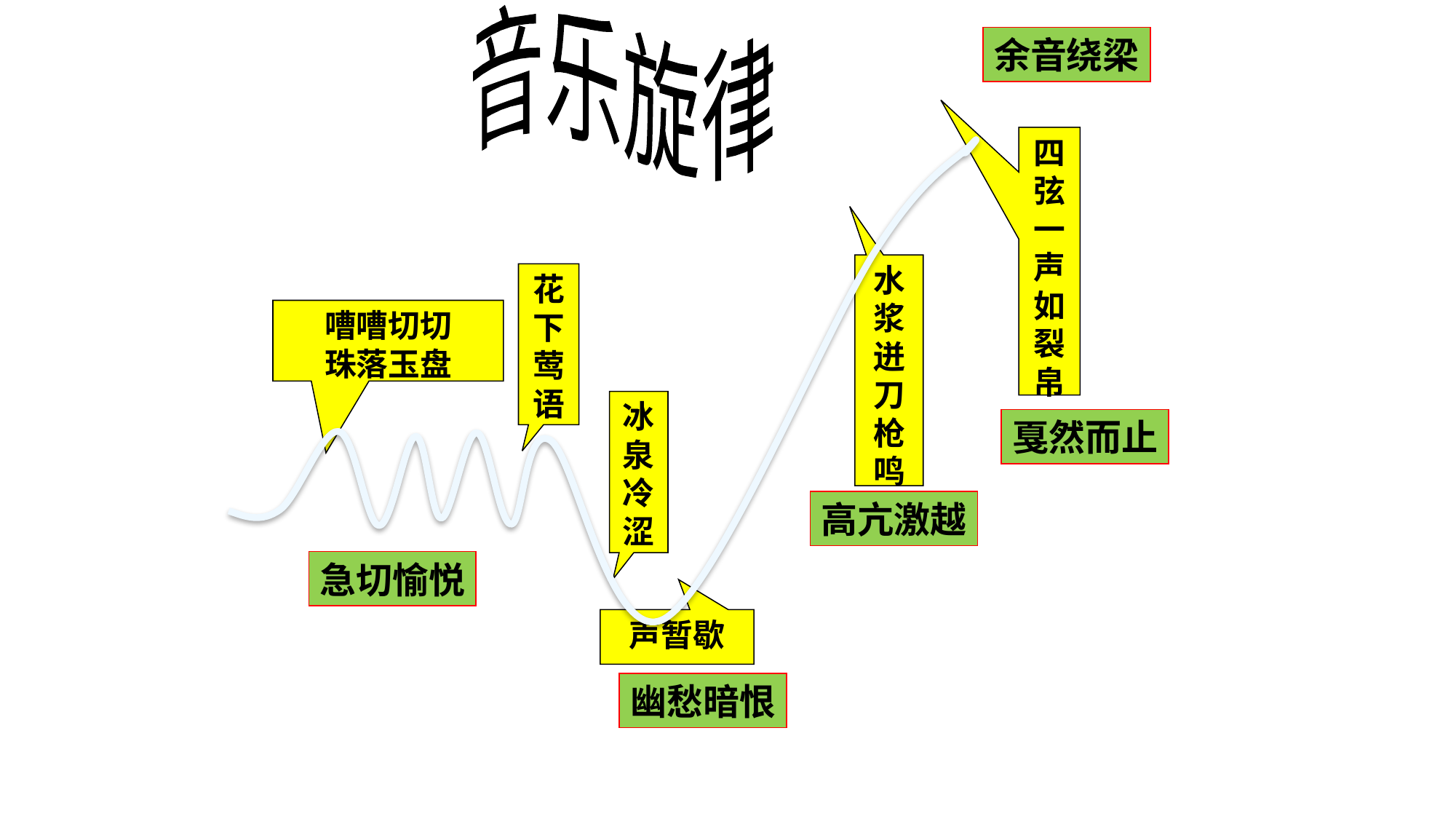

音乐旋律
余音绕梁
四弦一声如裂帛

水浆迸 刀枪鸣
花下莺语
嘈嘈切切
珠落玉盘
冰泉冷涩
戛然而止
高亢激越
急切愉悦
声暂歇
幽愁暗恨